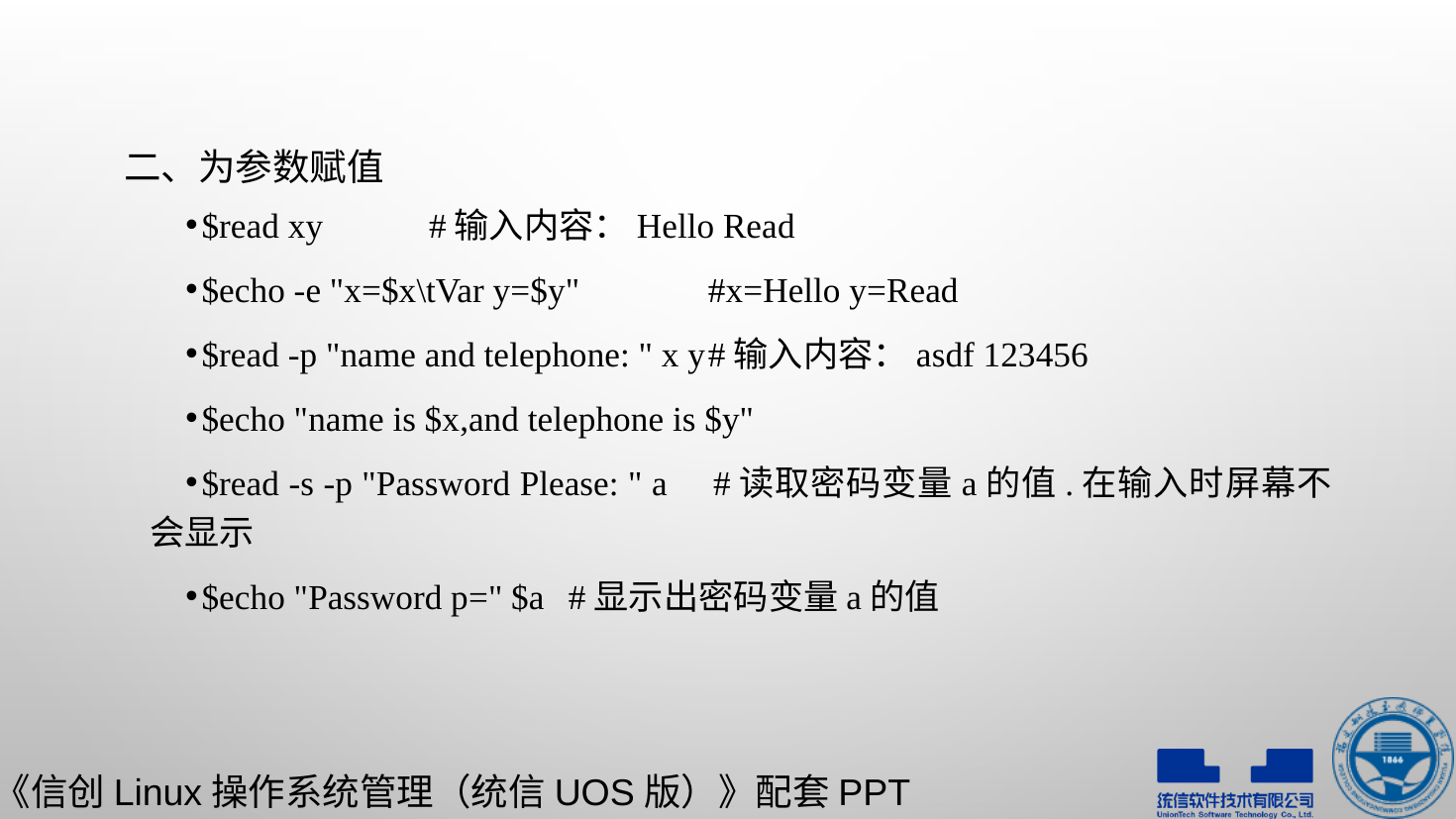

# 二、为参数赋值
$read xy										#输入内容：Hello Read
$echo -e "x=$x\tVar y=$y"						#x=Hello y=Read
$read -p "name and telephone: " x y		#输入内容：asdf 123456
$echo "name is $x,and telephone is $y"
$read -s -p "Password Please: " a	#读取密码变量a的值.在输入时屏幕不会显示
$echo "Password p=" $a			#显示出密码变量a的值